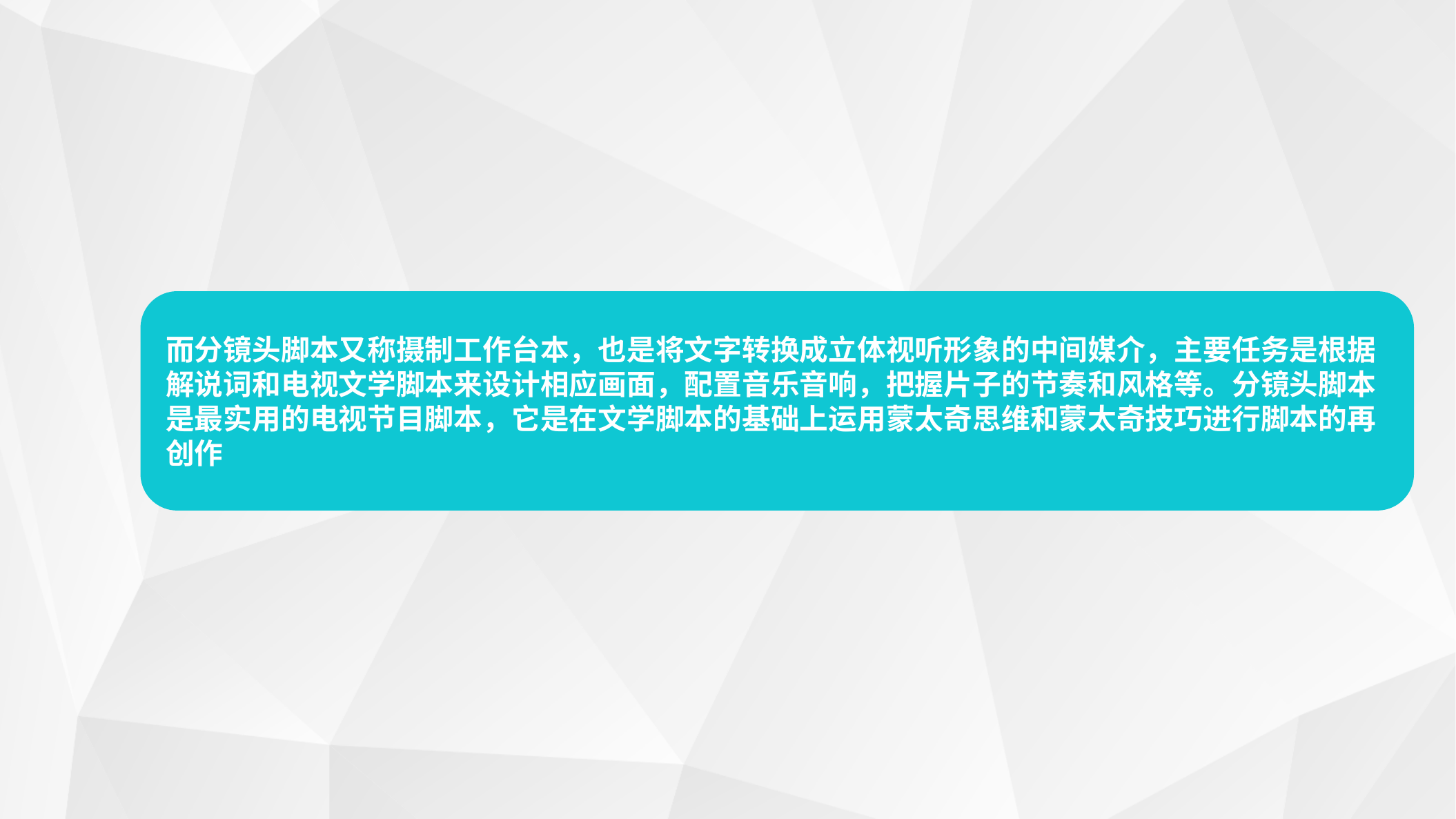

而分镜头脚本又称摄制工作台本，也是将文字转换成立体视听形象的中间媒介，主要任务是根据解说词和电视文学脚本来设计相应画面，配置音乐音响，把握片子的节奏和风格等。分镜头脚本是最实用的电视节目脚本，它是在文学脚本的基础上运用蒙太奇思维和蒙太奇技巧进行脚本的再创作